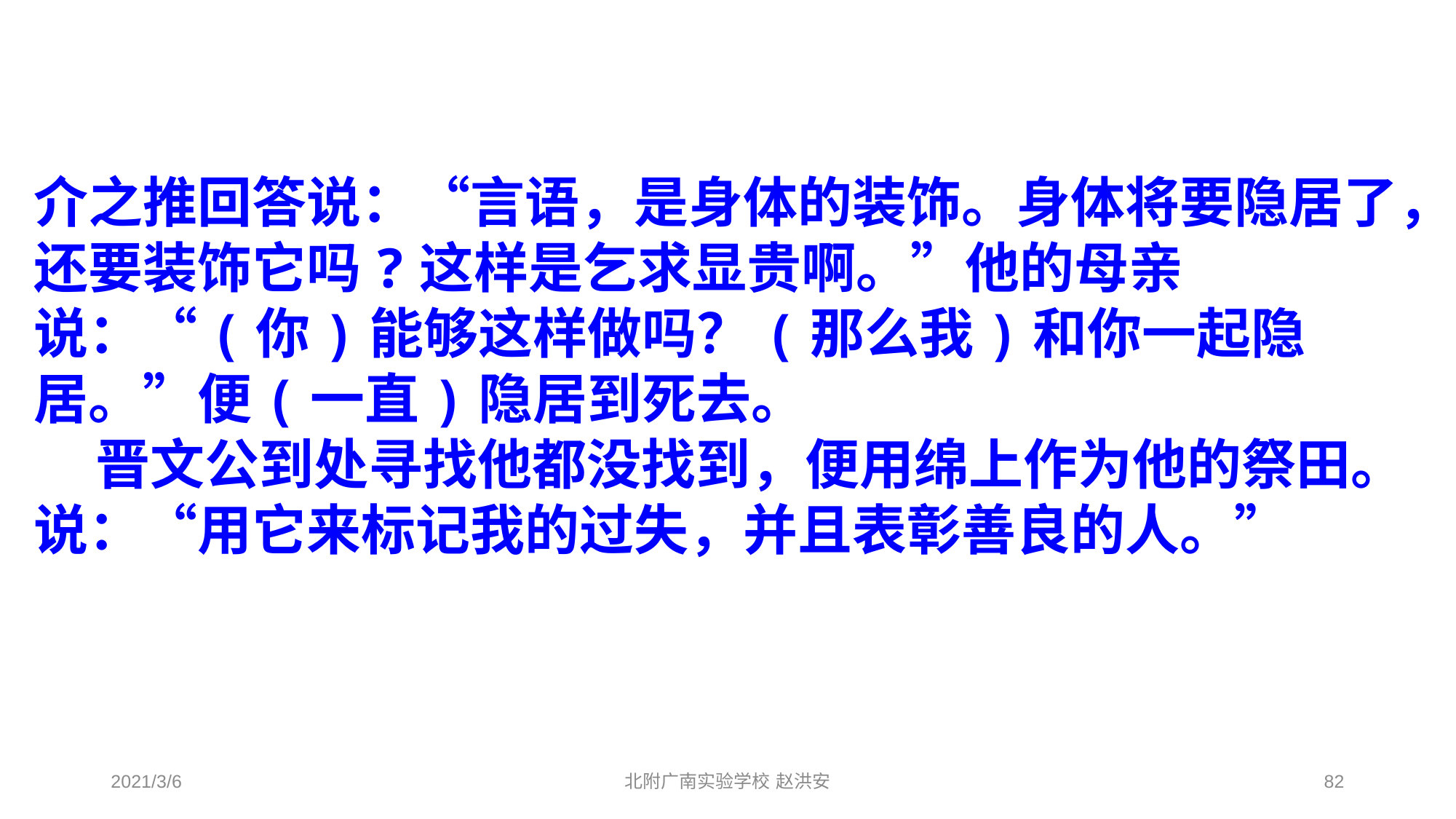

介之推回答说：“言语，是身体的装饰。身体将要隐居了，还要装饰它吗?这样是乞求显贵啊。”他的母亲说：“(你)能够这样做吗？(那么我)和你一起隐居。”便(一直)隐居到死去。
    晋文公到处寻找他都没找到，便用绵上作为他的祭田。说：“用它来标记我的过失，并且表彰善良的人。”
2021/3/6
北附广南实验学校 赵洪安
82